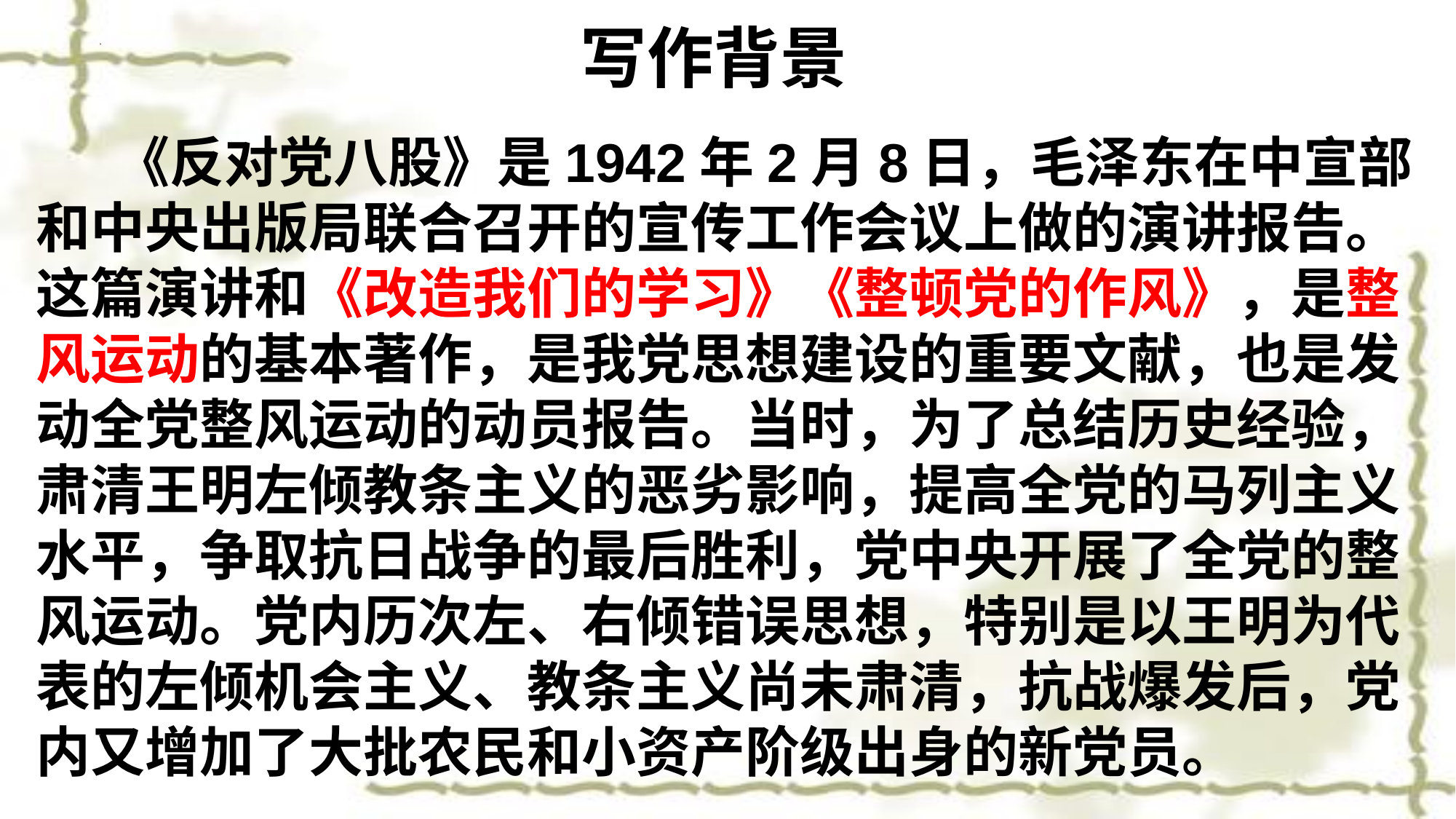

写作背景
   《反对党八股》是1942年2月8日，毛泽东在中宣部和中央出版局联合召开的宣传工作会议上做的演讲报告。这篇演讲和《改造我们的学习》《整顿党的作风》，是整风运动的基本著作，是我党思想建设的重要文献，也是发动全党整风运动的动员报告。当时，为了总结历史经验，肃清王明左倾教条主义的恶劣影响，提高全党的马列主义水平，争取抗日战争的最后胜利，党中央开展了全党的整风运动。党内历次左、右倾错误思想，特别是以王明为代表的左倾机会主义、教条主义尚未肃清，抗战爆发后，党内又增加了大批农民和小资产阶级出身的新党员。